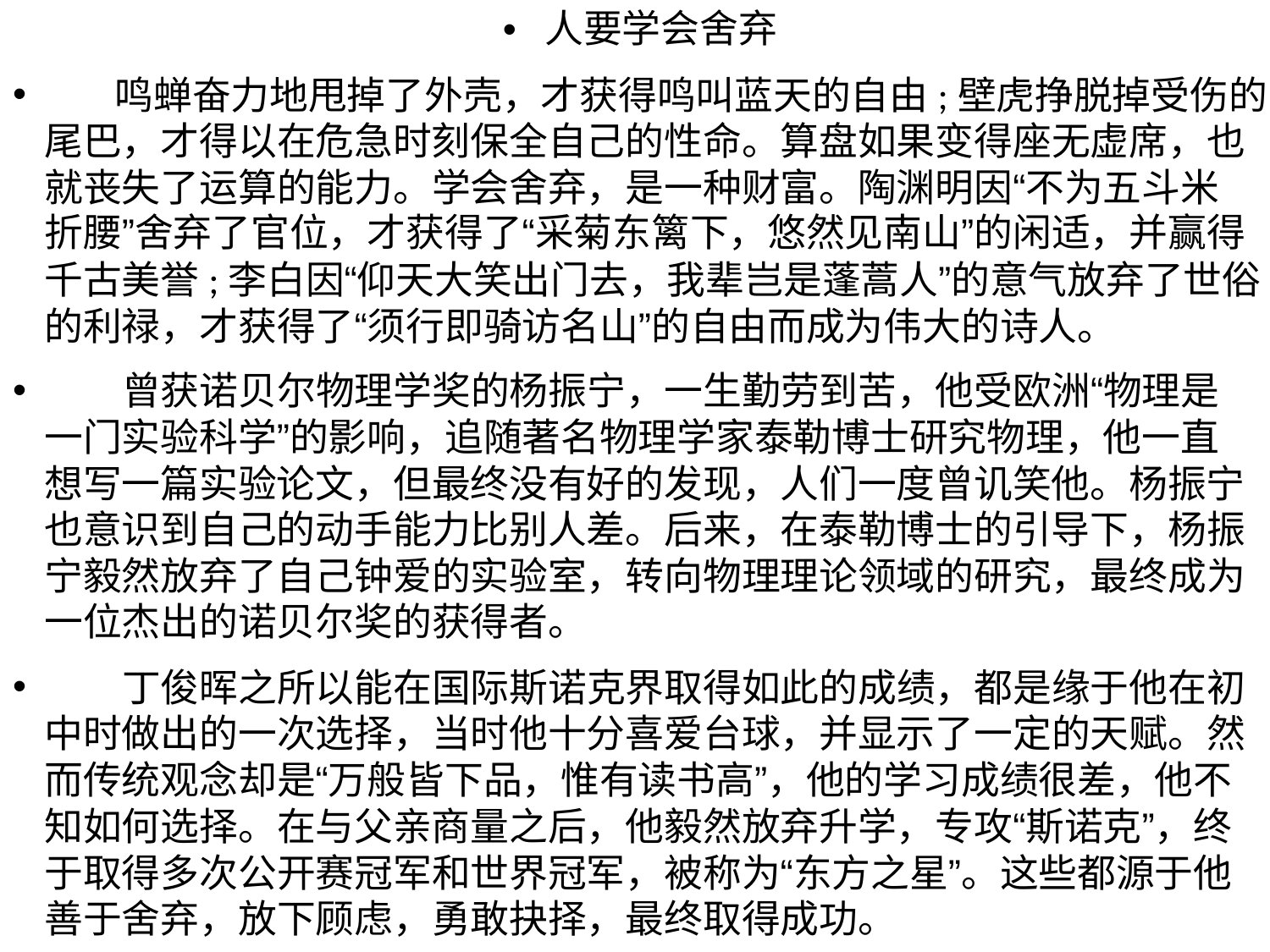

• 人要学会舍弃
鸣蝉奋力地甩掉了外壳，才获得鸣叫蓝天的自由;壁虎挣脱掉受伤的
尾巴，才得以在危急时刻保全自己的性命。算盘如果变得座无虚席，也
就丧失了运算的能力。学会舍弃，是一种财富。陶渊明因“不为五斗米
折腰”舍弃了官位，才获得了“采菊东篱下，悠然见南山”的闲适，并赢得
千古美誉;李白因“仰天大笑出门去，我辈岂是蓬蒿人”的意气放弃了世俗
的利禄，才获得了“须行即骑访名山”的自由而成为伟大的诗人。
•
•
•
曾获诺贝尔物理学奖的杨振宁，一生勤劳到苦，他受欧洲“物理是
一门实验科学”的影响，追随著名物理学家泰勒博士研究物理，他一直
想写一篇实验论文，但最终没有好的发现，人们一度曾讥笑他。杨振宁
也意识到自己的动手能力比别人差。后来，在泰勒博士的引导下，杨振
宁毅然放弃了自己钟爱的实验室，转向物理理论领域的研究，最终成为
一位杰出的诺贝尔奖的获得者。
丁俊晖之所以能在国际斯诺克界取得如此的成绩，都是缘于他在初
中时做出的一次选择，当时他十分喜爱台球，并显示了一定的天赋。然
而传统观念却是“万般皆下品，惟有读书高”，他的学习成绩很差，他不
知如何选择。在与父亲商量之后，他毅然放弃升学，专攻“斯诺克”，终
于取得多次公开赛冠军和世界冠军，被称为“东方之星”。这些都源于他
善于舍弃，放下顾虑，勇敢抉择，最终取得成功。